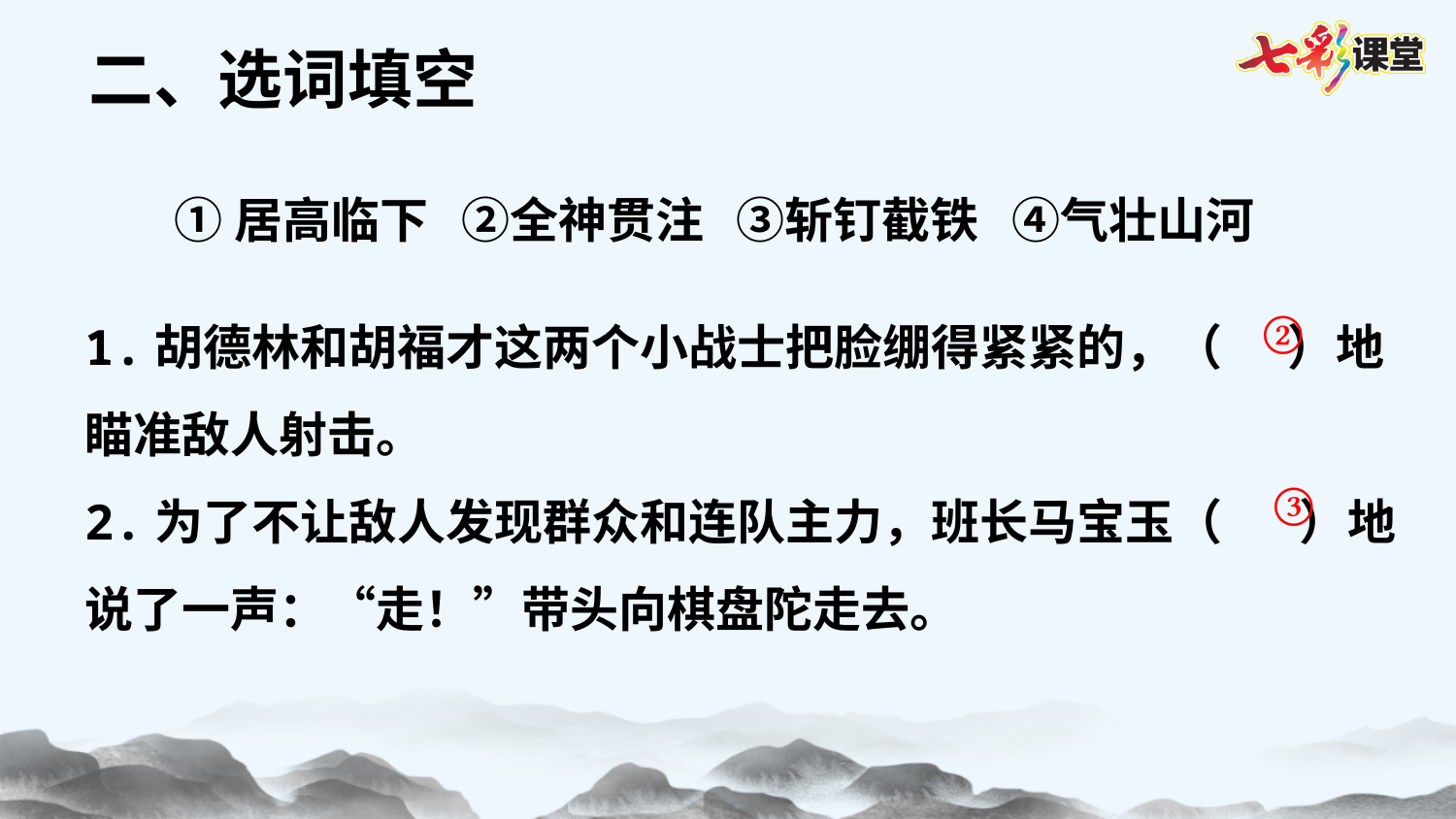

二、选词填空
①居高临下   ②全神贯注   ③斩钉截铁   ④气壮山河
1.胡德林和胡福才这两个小战士把脸绷得紧紧的，（      ）地瞄准敌人射击。
2.为了不让敌人发现群众和连队主力，班长马宝玉（       ）地说了一声：“走！”带头向棋盘陀走去。
②
③